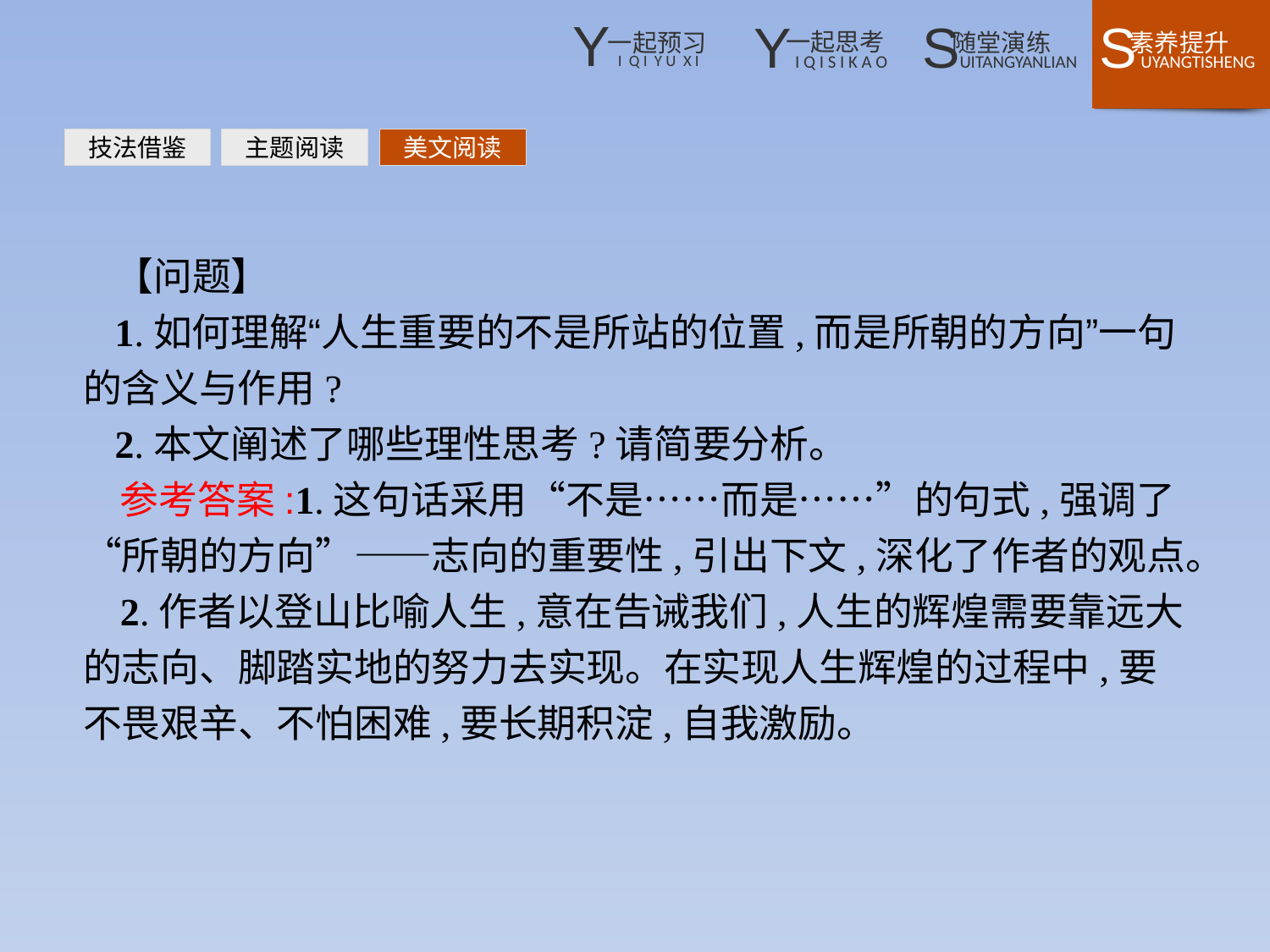

技法借鉴
主题阅读
美文阅读
【问题】
1.如何理解“人生重要的不是所站的位置,而是所朝的方向”一句的含义与作用?
2.本文阐述了哪些理性思考?请简要分析。
参考答案:1.这句话采用“不是……而是……”的句式,强调了“所朝的方向”——志向的重要性,引出下文,深化了作者的观点。
2.作者以登山比喻人生,意在告诫我们,人生的辉煌需要靠远大的志向、脚踏实地的努力去实现。在实现人生辉煌的过程中,要不畏艰辛、不怕困难,要长期积淀,自我激励。